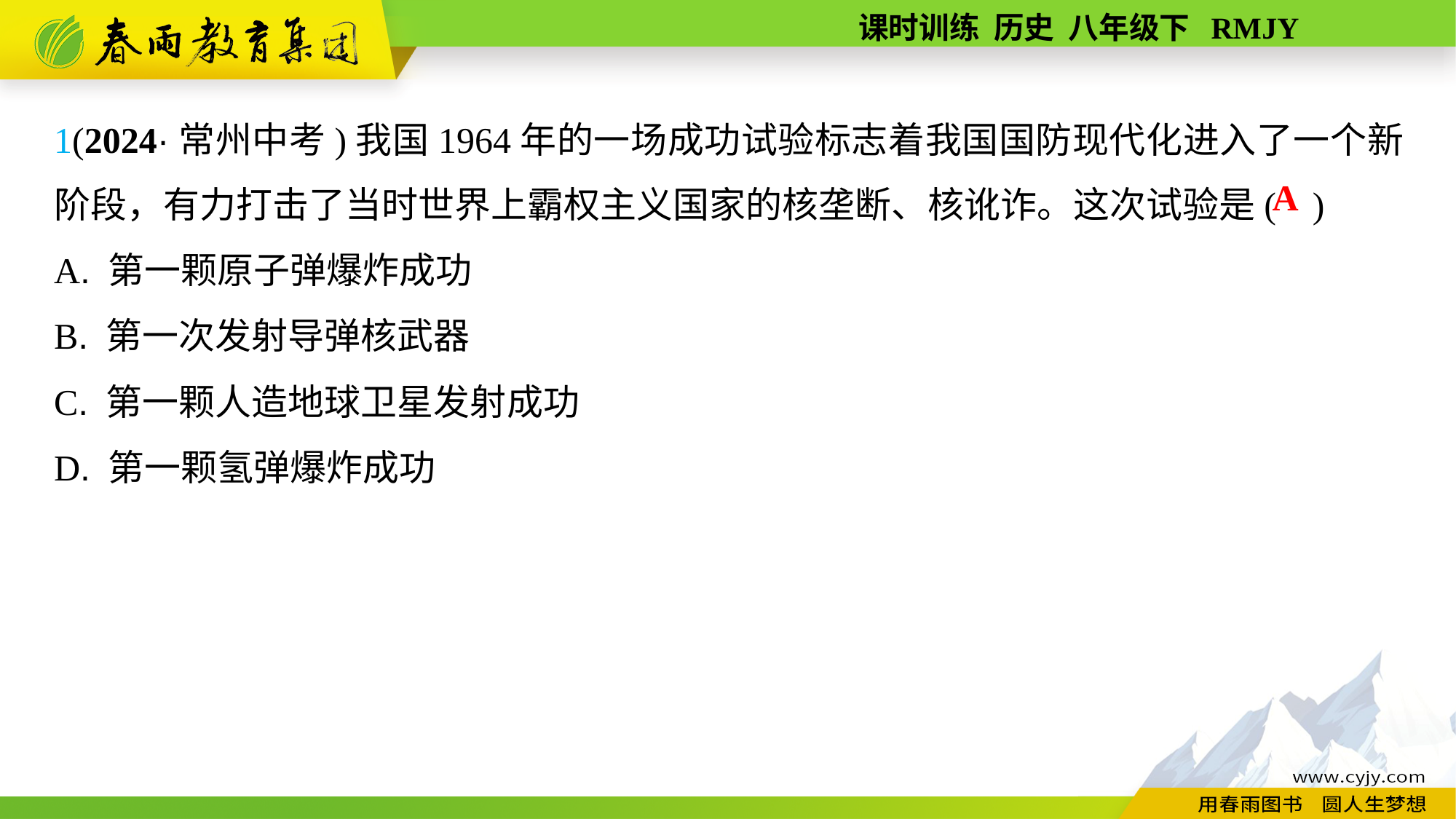

1(2024·常州中考)我国1964年的一场成功试验标志着我国国防现代化进入了一个新阶段，有力打击了当时世界上霸权主义国家的核垄断、核讹诈。这次试验是(    )
A. 第一颗原子弹爆炸成功
B. 第一次发射导弹核武器
C. 第一颗人造地球卫星发射成功
D. 第一颗氢弹爆炸成功
A